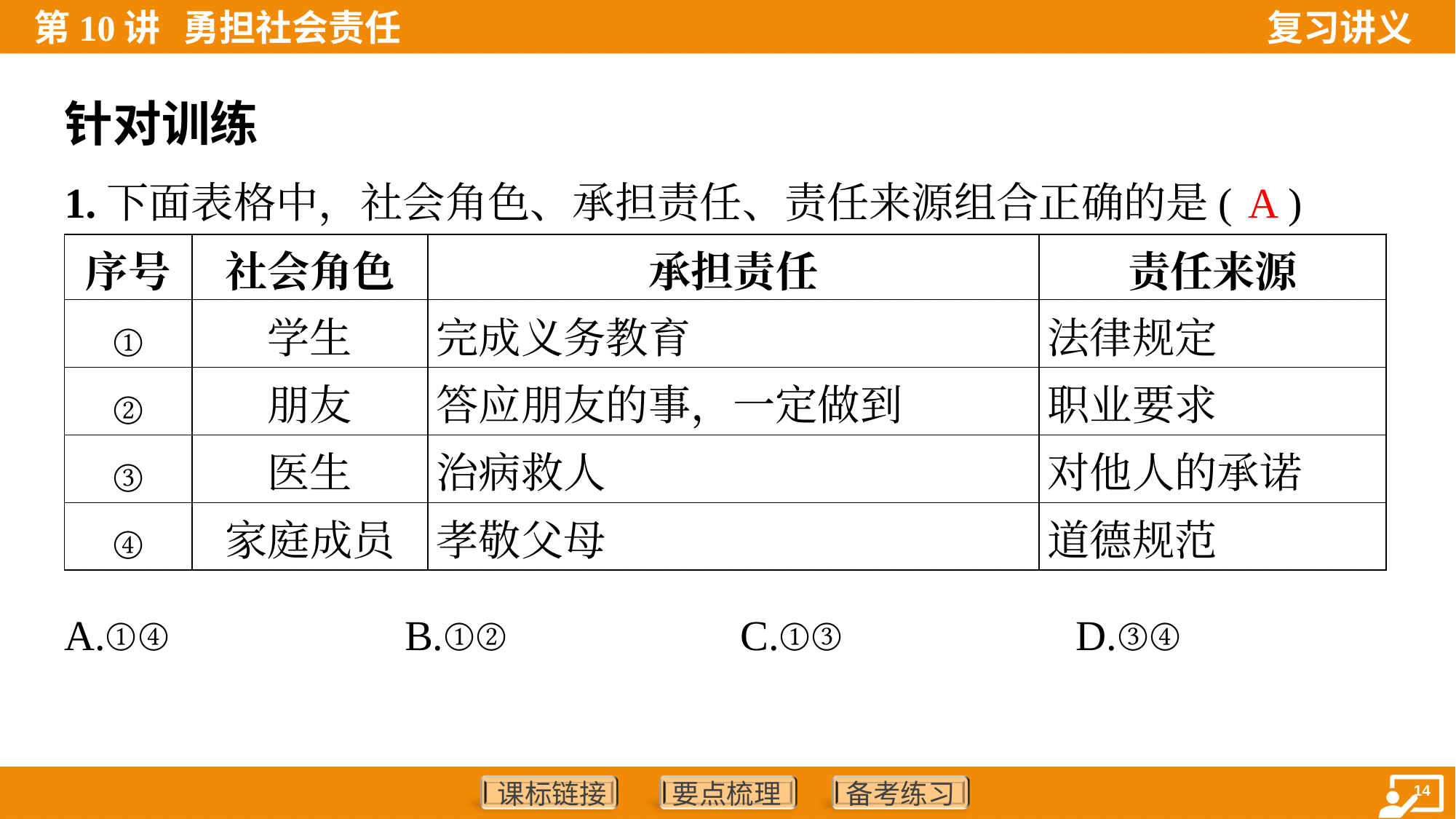

针对训练
A
1.下面表格中，社会角色、承担责任、责任来源组合正确的是(     )
| 序号 | 社会角色 | 承担责任 | 责任来源 |
| --- | --- | --- | --- |
| ① | 学生 | 完成义务教育 | 法律规定 |
| ② | 朋友 | 答应朋友的事，一定做到 | 职业要求 |
| ③ | 医生 | 治病救人 | 对他人的承诺 |
| ④ | 家庭成员 | 孝敬父母 | 道德规范 |
A.①④	B.①②	C.①③	D.③④